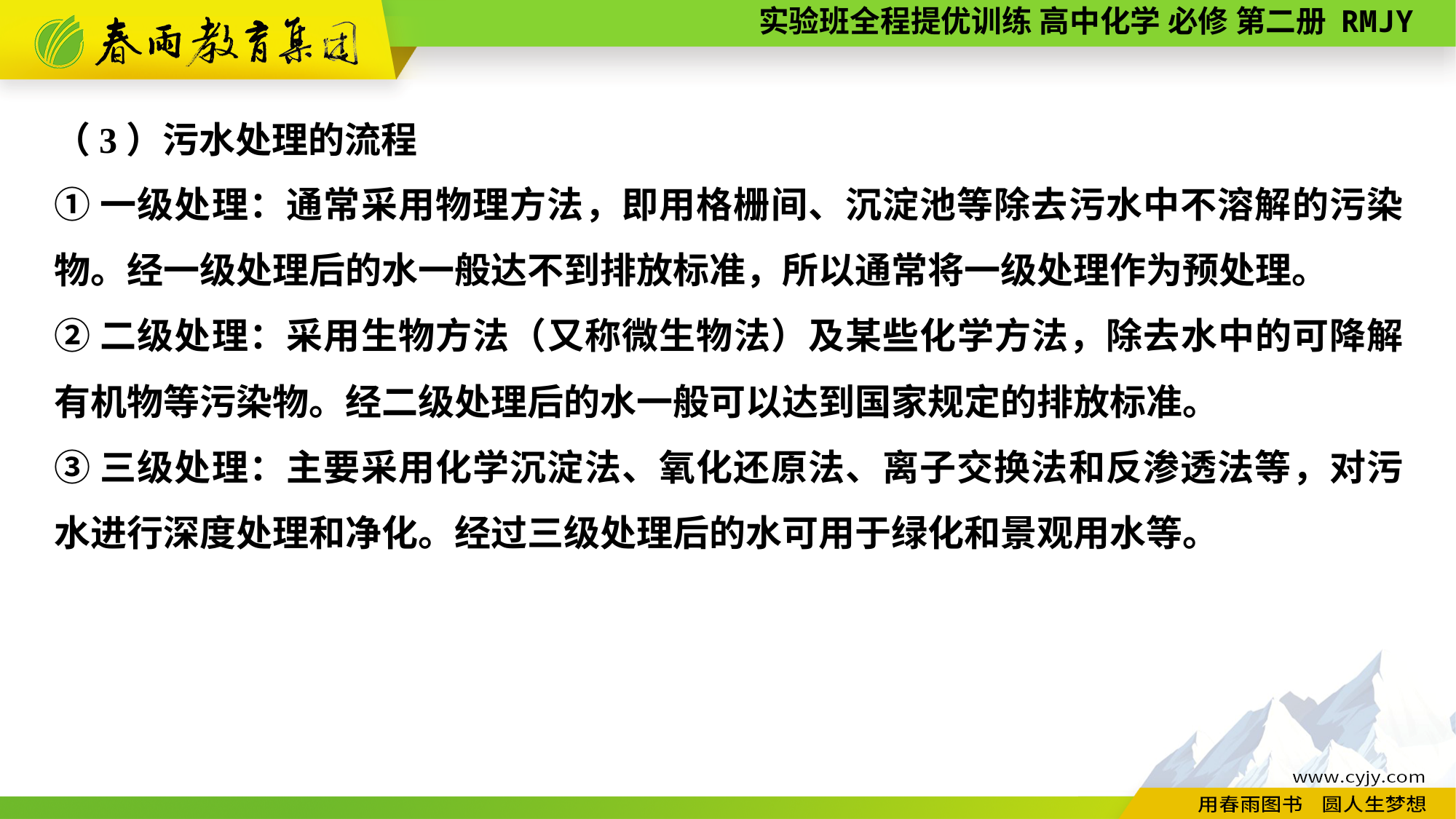

（3）污水处理的流程
①一级处理：通常采用物理方法，即用格栅间、沉淀池等除去污水中不溶解的污染物。经一级处理后的水一般达不到排放标准，所以通常将一级处理作为预处理。
②二级处理：采用生物方法（又称微生物法）及某些化学方法，除去水中的可降解有机物等污染物。经二级处理后的水一般可以达到国家规定的排放标准。
③三级处理：主要采用化学沉淀法、氧化还原法、离子交换法和反渗透法等，对污水进行深度处理和净化。经过三级处理后的水可用于绿化和景观用水等。